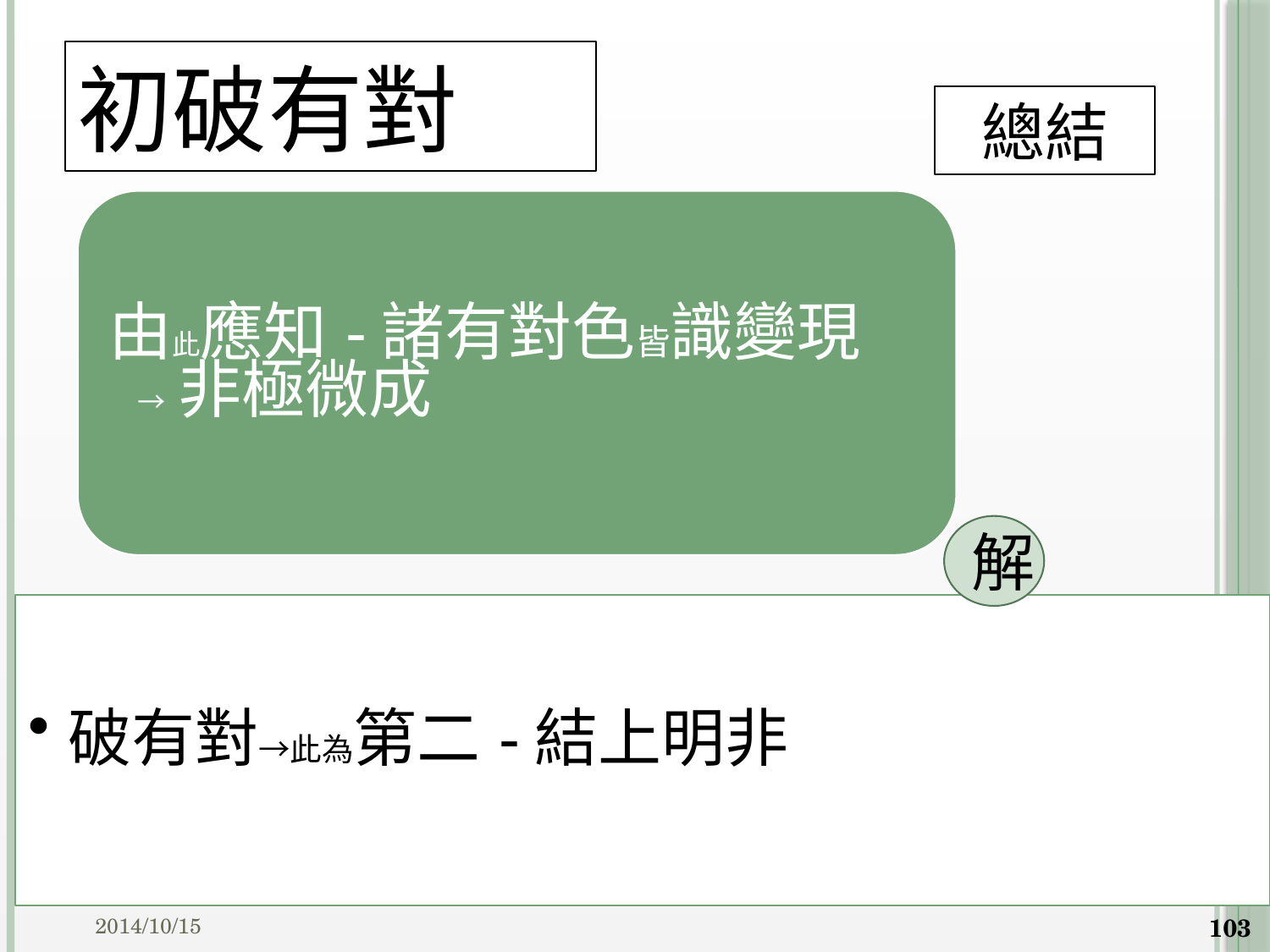

# 初破有對
總結
由此應知-諸有對色皆識變現       →  非極微成
破有對→此為第二-結上明非
解
103
2014/10/15